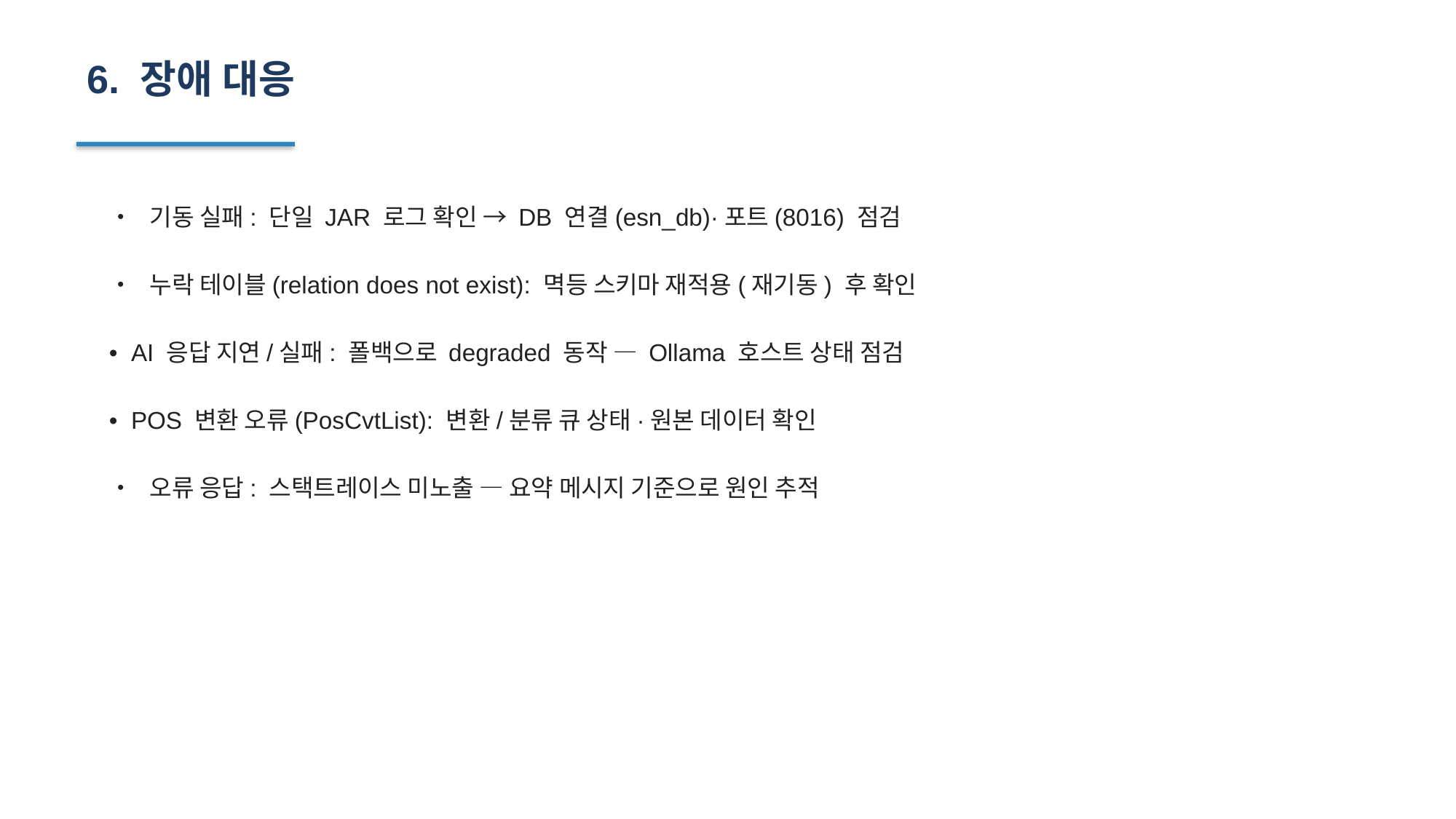

6. 장애 대응

•  기동 실패: 단일 JAR 로그 확인 → DB 연결(esn_db)·포트(8016) 점검
•  누락 테이블(relation does not exist): 멱등 스키마 재적용(재기동) 후 확인
•  AI 응답 지연/실패: 폴백으로 degraded 동작 — Ollama 호스트 상태 점검
•  POS 변환 오류(PosCvtList): 변환/분류 큐 상태·원본 데이터 확인
•  오류 응답: 스택트레이스 미노출 — 요약 메시지 기준으로 원인 추적